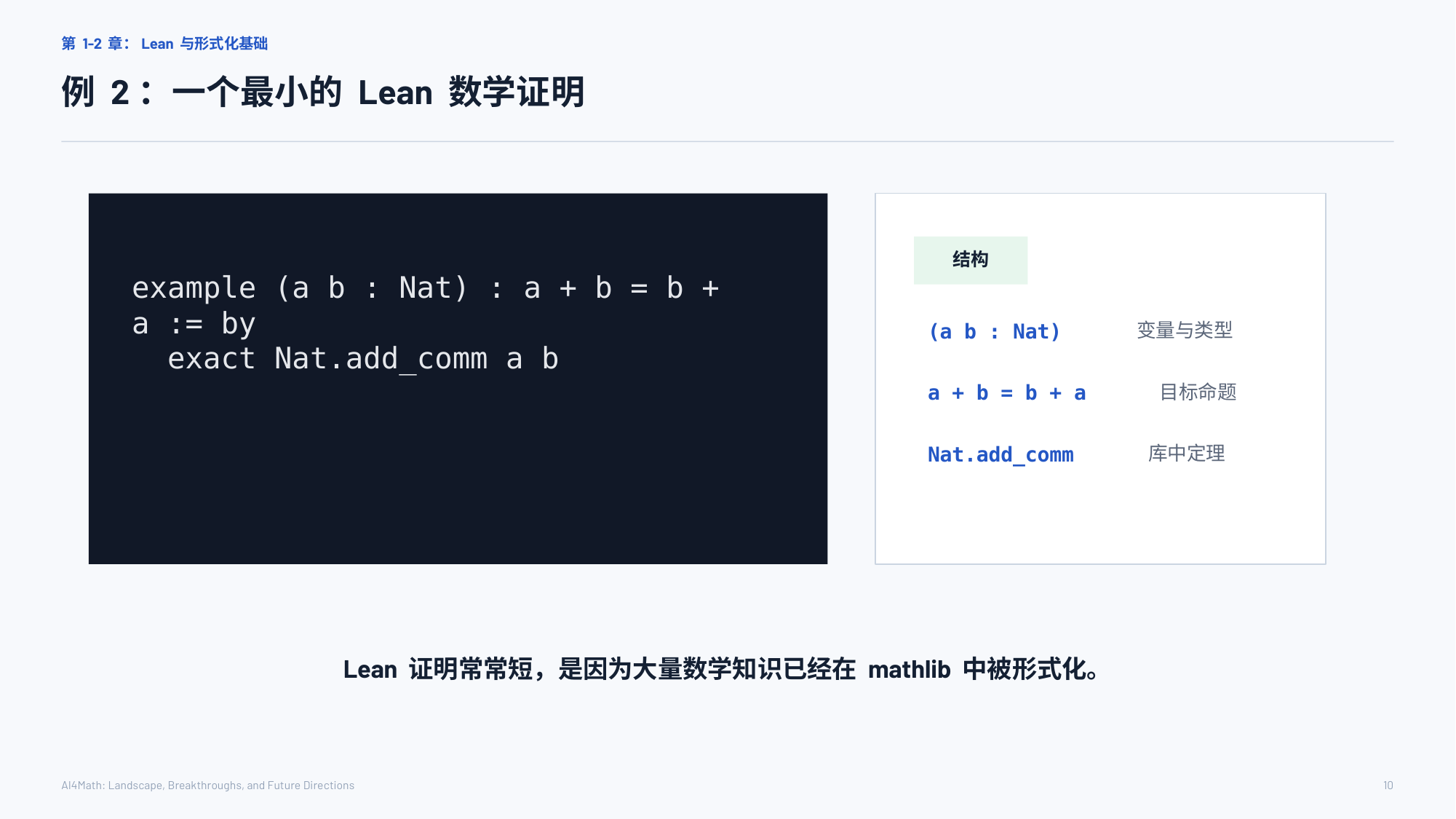

第 1-2 章：Lean 与形式化基础
例 2：一个最小的 Lean 数学证明

结构
example (a b : Nat) : a + b = b + a := by
  exact Nat.add_comm a b
(a b : Nat)
变量与类型
a + b = b + a
目标命题
Nat.add_comm
库中定理
Lean 证明常常短，是因为大量数学知识已经在 mathlib 中被形式化。
AI4Math: Landscape, Breakthroughs, and Future Directions
10